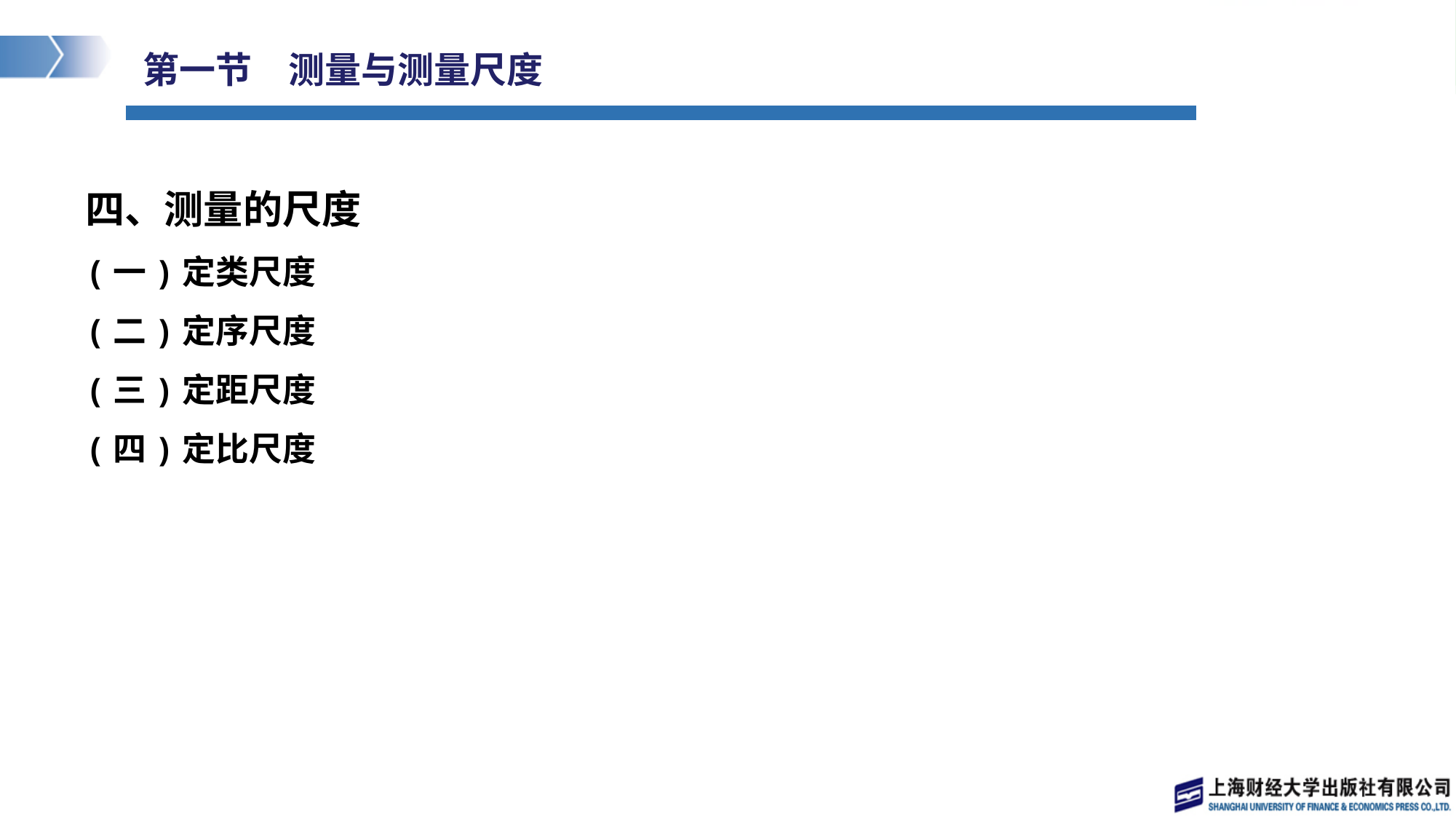

# 第一节　测量与测量尺度
四、测量的尺度
(一)定类尺度
(二)定序尺度
(三)定距尺度
(四)定比尺度